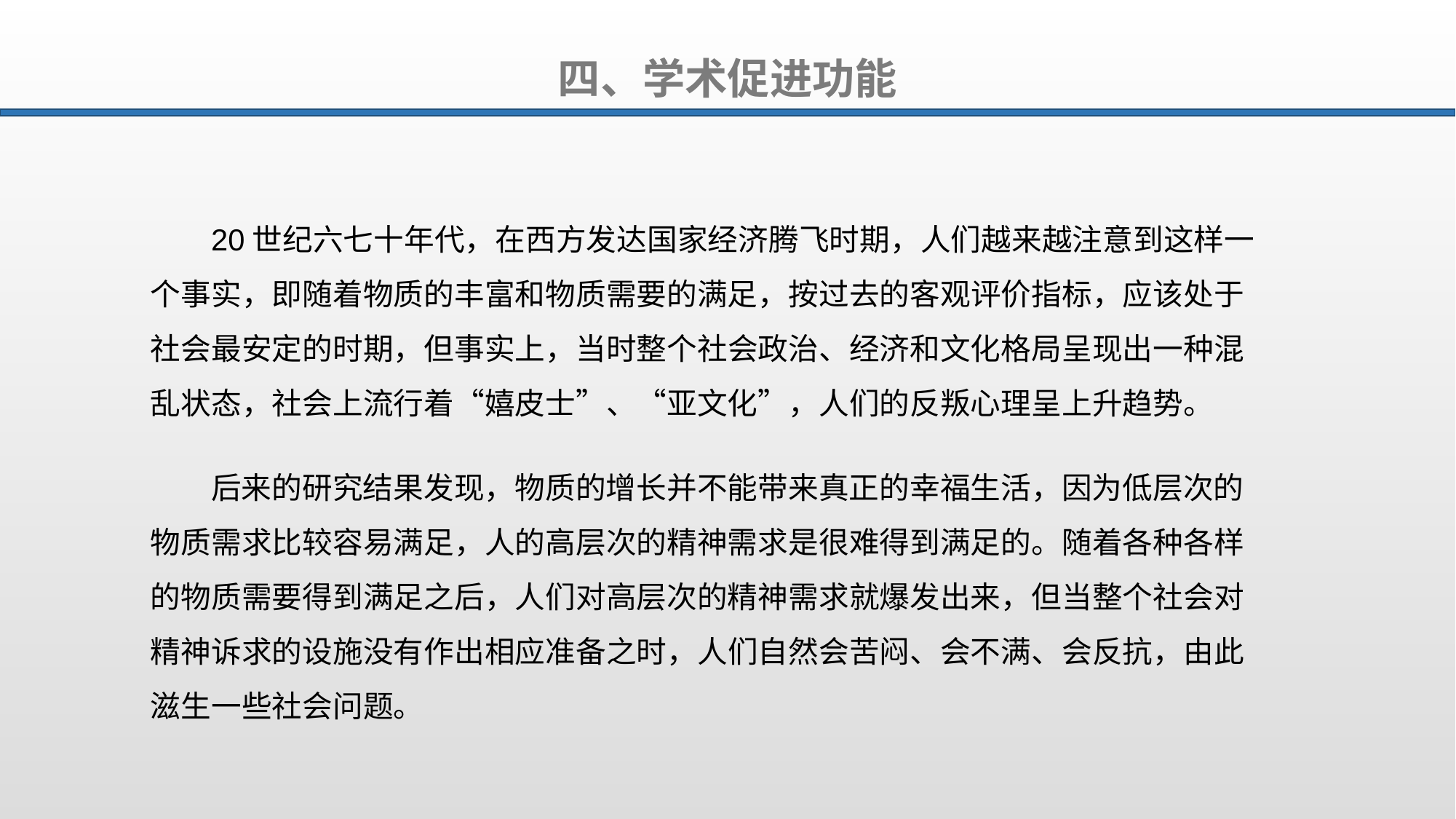

四、学术促进功能

20世纪六七十年代，在西方发达国家经济腾飞时期，人们越来越注意到这样一个事实，即随着物质的丰富和物质需要的满足，按过去的客观评价指标，应该处于社会最安定的时期，但事实上，当时整个社会政治、经济和文化格局呈现出一种混乱状态，社会上流行着“嬉皮士”、“亚文化”，人们的反叛心理呈上升趋势。
后来的研究结果发现，物质的增长并不能带来真正的幸福生活，因为低层次的物质需求比较容易满足，人的高层次的精神需求是很难得到满足的。随着各种各样的物质需要得到满足之后，人们对高层次的精神需求就爆发出来，但当整个社会对精神诉求的设施没有作出相应准备之时，人们自然会苦闷、会不满、会反抗，由此滋生一些社会问题。